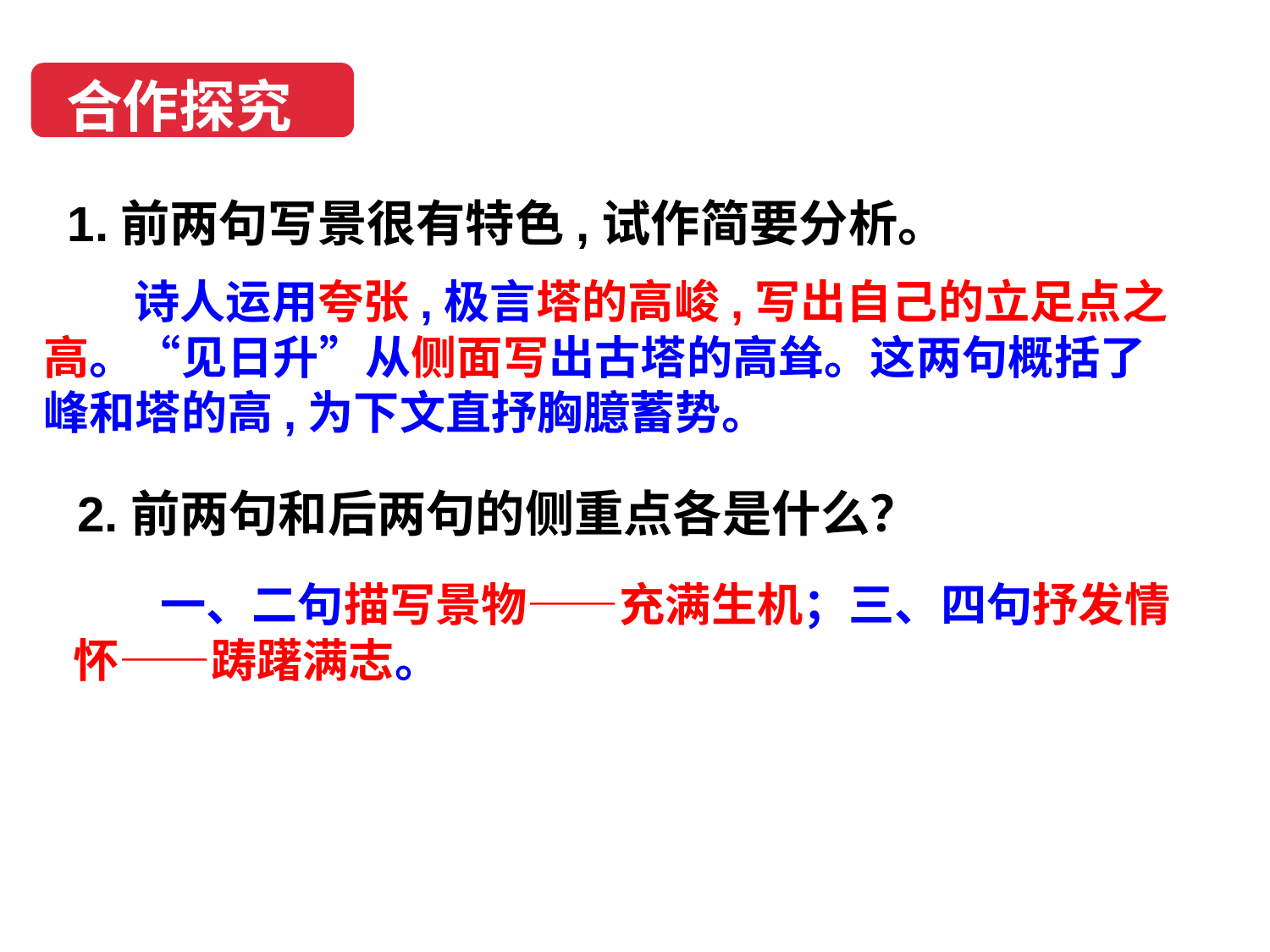

合作探究

1.前两句写景很有特色,试作简要分析。
       诗人运用夸张,极言塔的高峻,写出自己的立足点之高。“见日升”从侧面写出古塔的高耸。这两句概括了峰和塔的高,为下文直抒胸臆蓄势。
2.前两句和后两句的侧重点各是什么？
       一、二句描写景物——充满生机；三、四句抒发情怀——踌躇满志。